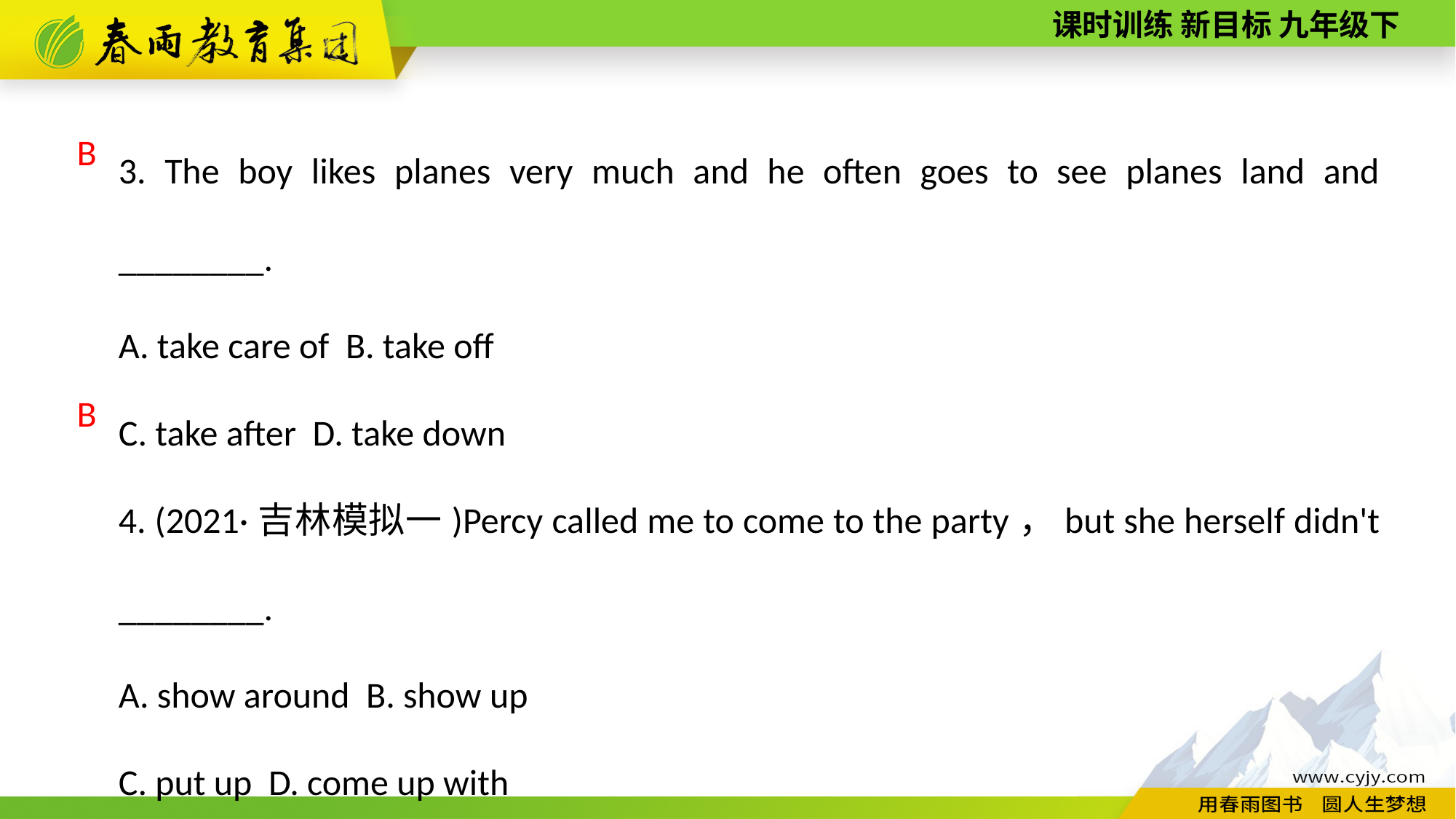

3. The boy likes planes very much and he often goes to see planes land and ________.
A. take care of  B. take off
C. take after  D. take down
4. (2021·吉林模拟一)Percy called me to come to the party，but she herself didn't ________.
A. show around  B. show up
C. put up  D. come up with
B
B